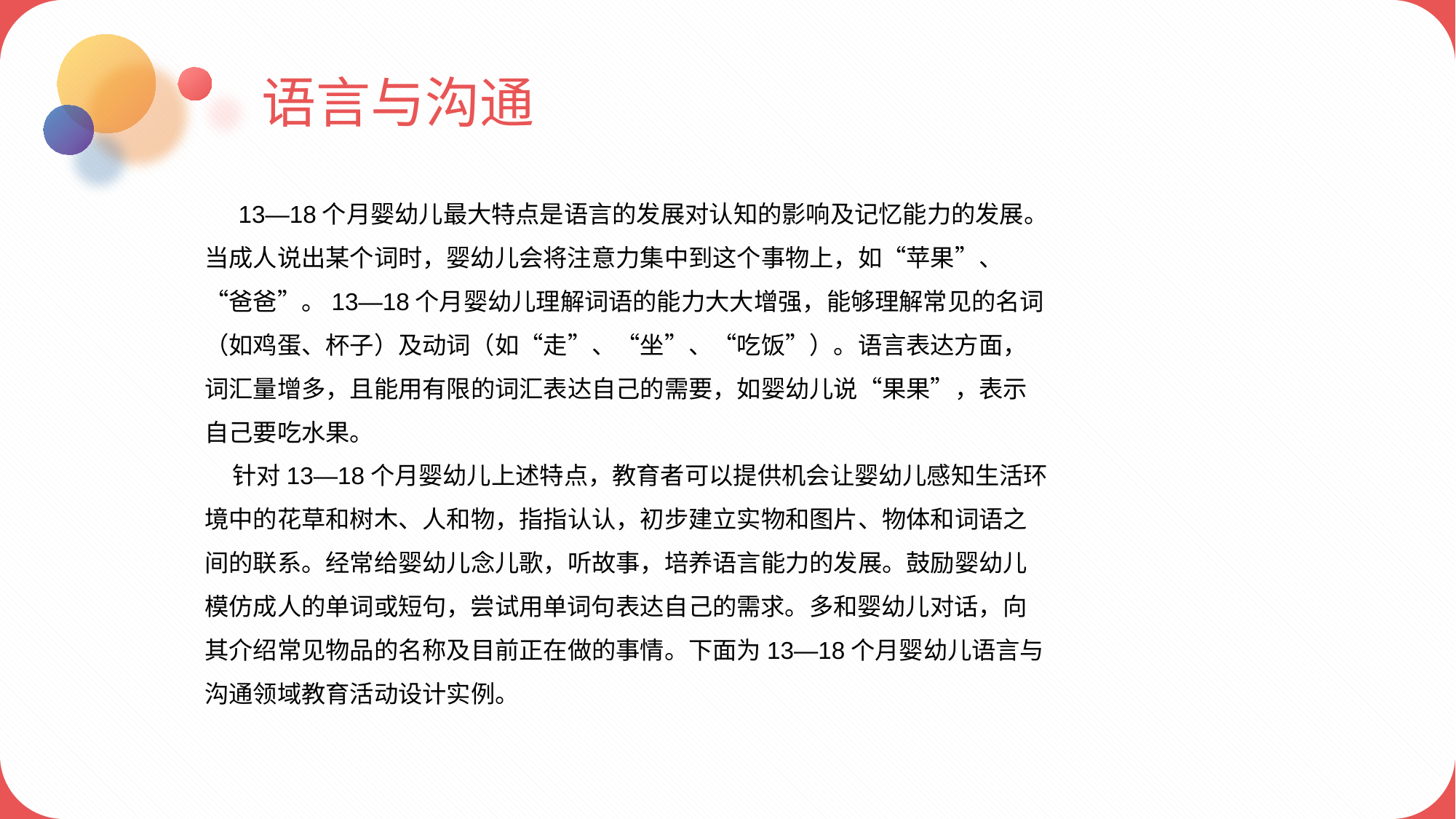

语言与沟通
     13—18个月婴幼儿最大特点是语言的发展对认知的影响及记忆能力的发展。当成人说出某个词时，婴幼儿会将注意力集中到这个事物上，如“苹果”、“爸爸”。13—18个月婴幼儿理解词语的能力大大增强，能够理解常见的名词（如鸡蛋、杯子）及动词（如“走”、“坐”、“吃饭”）。语言表达方面，词汇量增多，且能用有限的词汇表达自己的需要，如婴幼儿说“果果”，表示自己要吃水果。
    针对13—18个月婴幼儿上述特点，教育者可以提供机会让婴幼儿感知生活环境中的花草和树木、人和物，指指认认，初步建立实物和图片、物体和词语之间的联系。经常给婴幼儿念儿歌，听故事，培养语言能力的发展。鼓励婴幼儿模仿成人的单词或短句，尝试用单词句表达自己的需求。多和婴幼儿对话，向其介绍常见物品的名称及目前正在做的事情。下面为13—18个月婴幼儿语言与沟通领域教育活动设计实例。